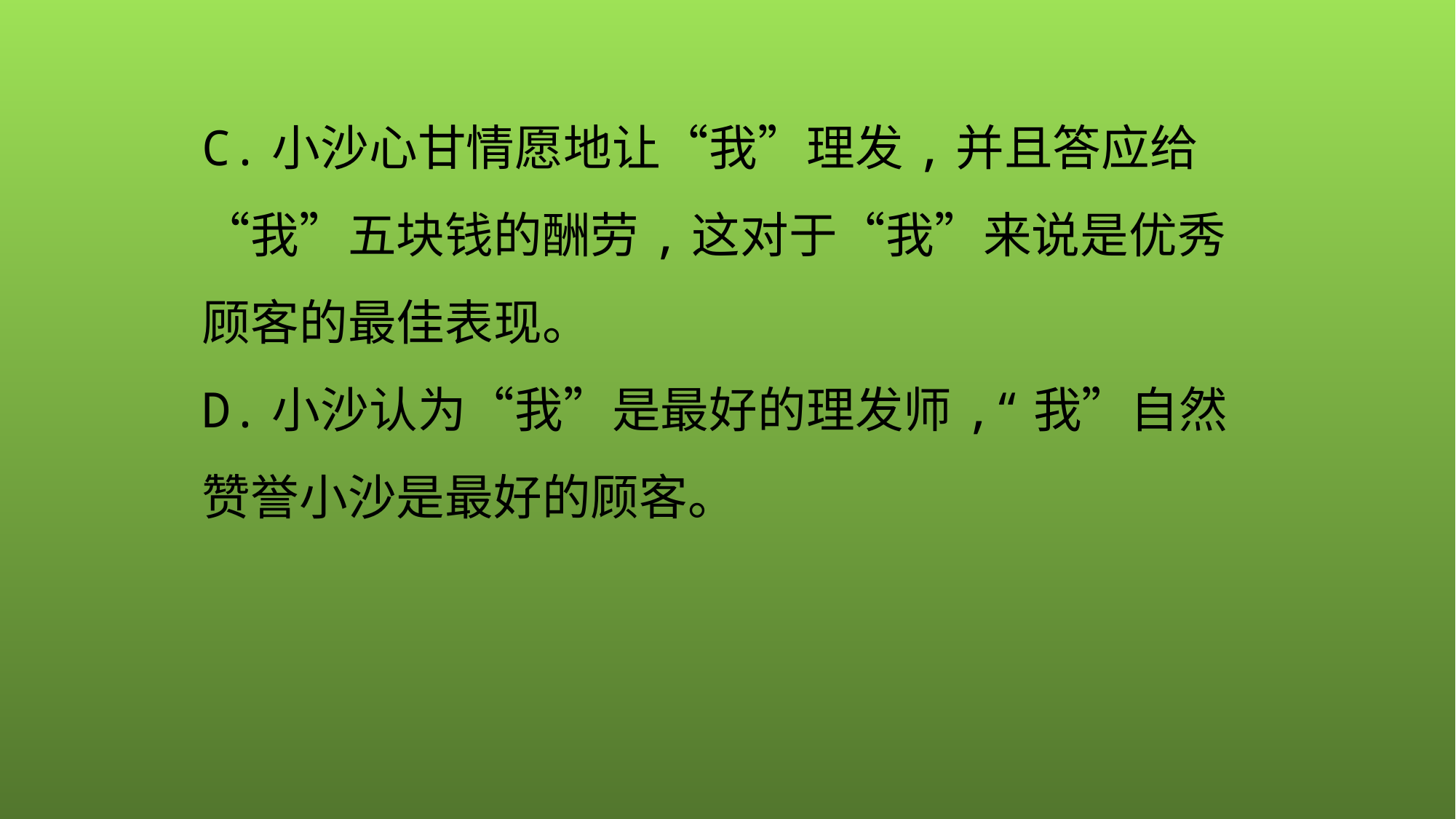

C.小沙心甘情愿地让“我”理发,并且答应给“我”五块钱的酬劳,这对于“我”来说是优秀顾客的最佳表现。
D.小沙认为“我”是最好的理发师,“我”自然赞誉小沙是最好的顾客。